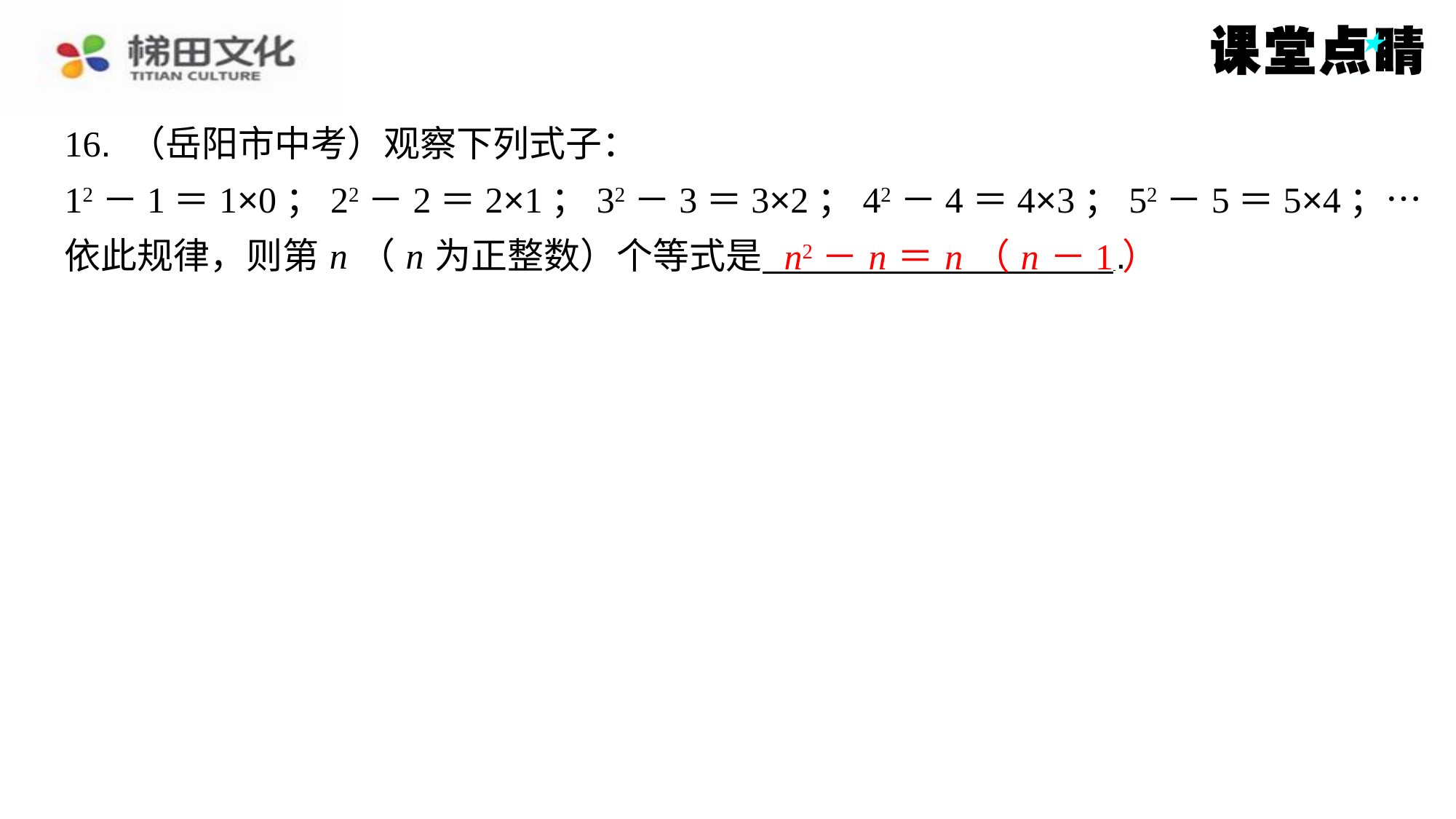

16. （岳阳市中考）观察下列式子：
12－1＝1×0；22－2＝2×1；32－3＝3×2；42－4＝4×3；52－5＝5×4；…
依此规律，则第 n （ n 为正整数）个等式是                                                     ⁠.
n2－ n ＝ n （ n －1）